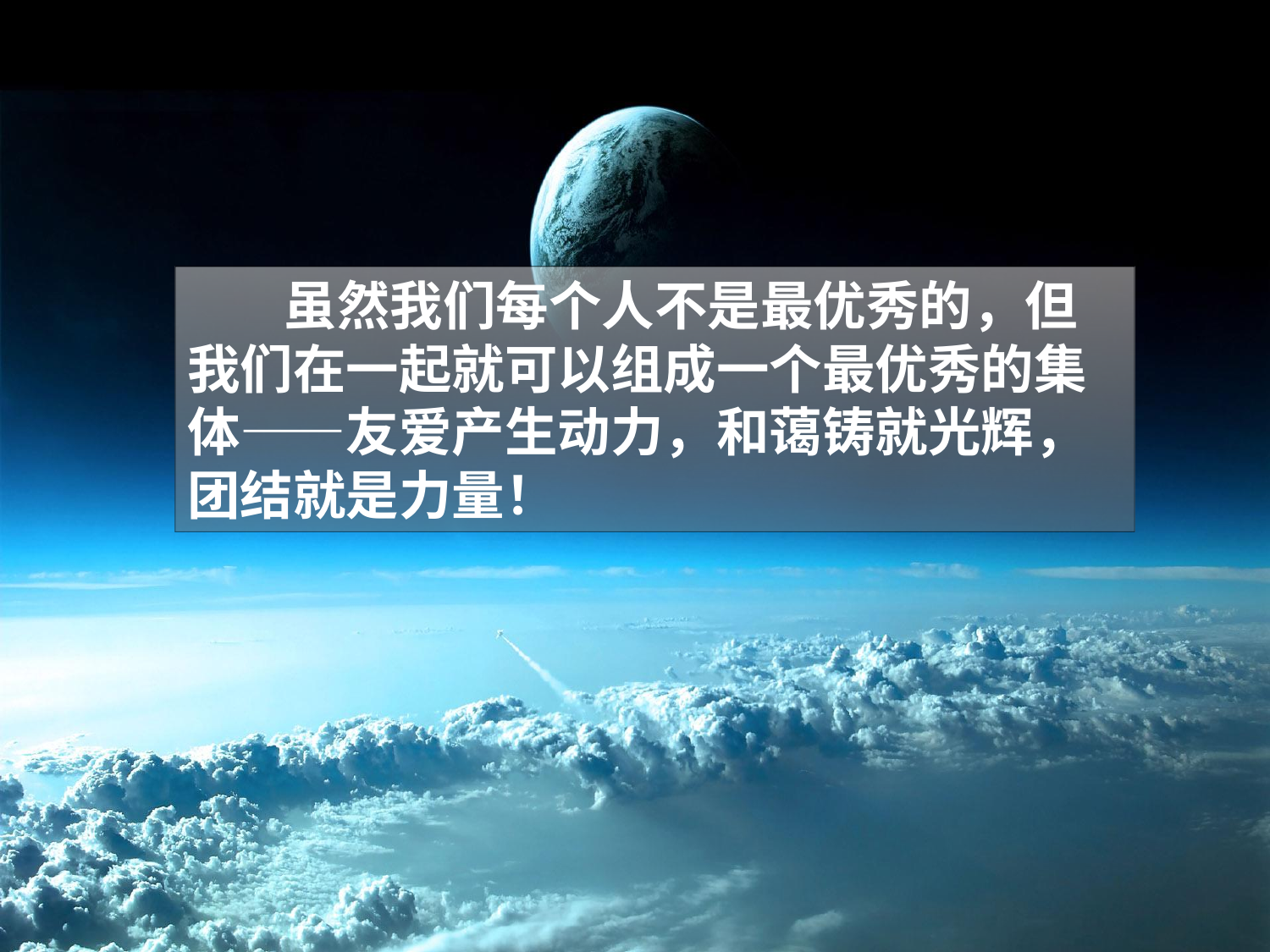

虽然我们每个人不是最优秀的，但我们在一起就可以组成一个最优秀的集体——友爱产生动力，和蔼铸就光辉，团结就是力量！